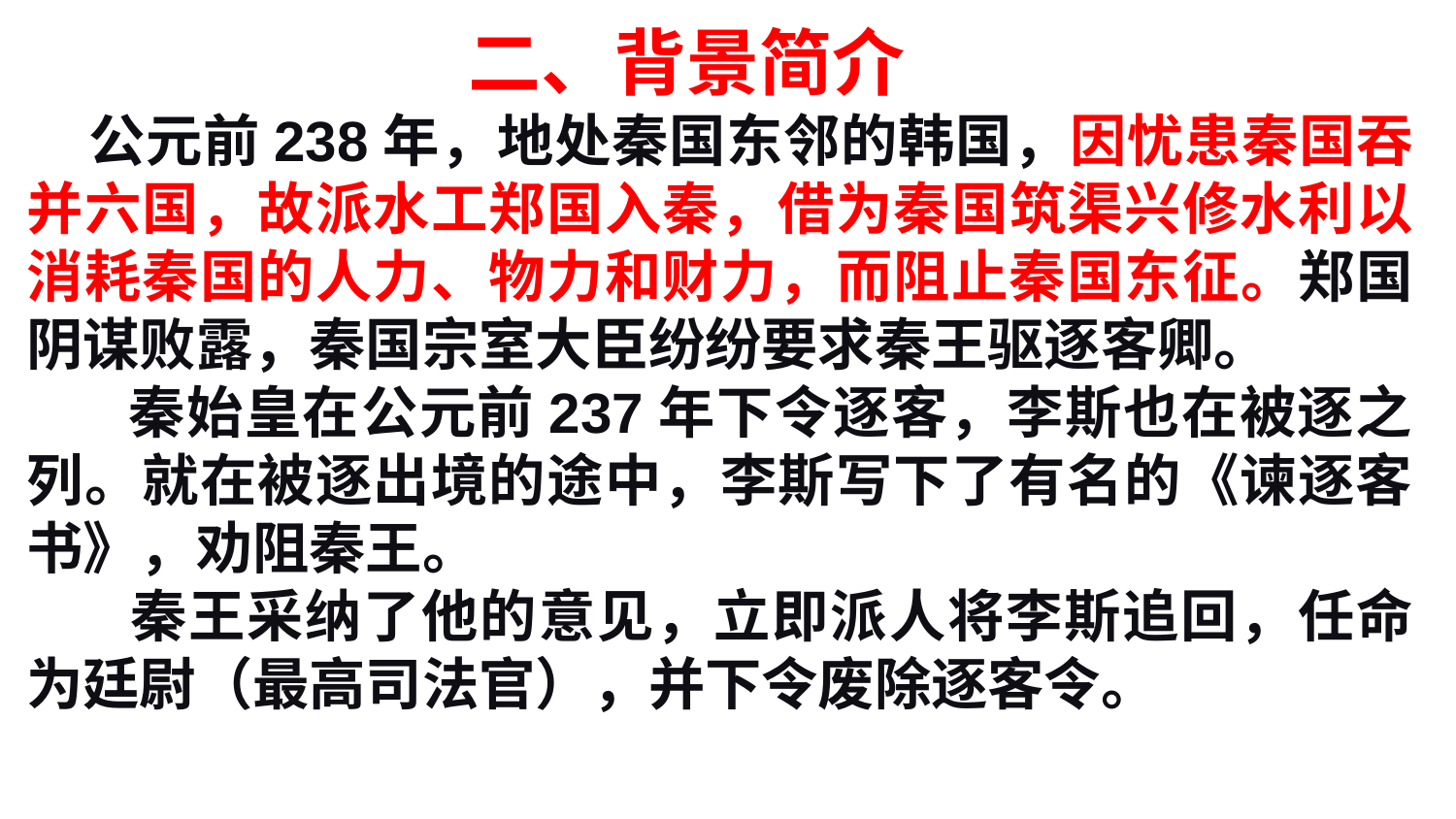

二、背景简介
     公元前238年，地处秦国东邻的韩国，因忧患秦国吞并六国，故派水工郑国入秦，借为秦国筑渠兴修水利以消耗秦国的人力、物力和财力，而阻止秦国东征。郑国阴谋败露，秦国宗室大臣纷纷要求秦王驱逐客卿。
      秦始皇在公元前237年下令逐客，李斯也在被逐之列。就在被逐出境的途中，李斯写下了有名的《谏逐客书》，劝阻秦王。
      秦王采纳了他的意见，立即派人将李斯追回，任命为廷尉（最高司法官），并下令废除逐客令。